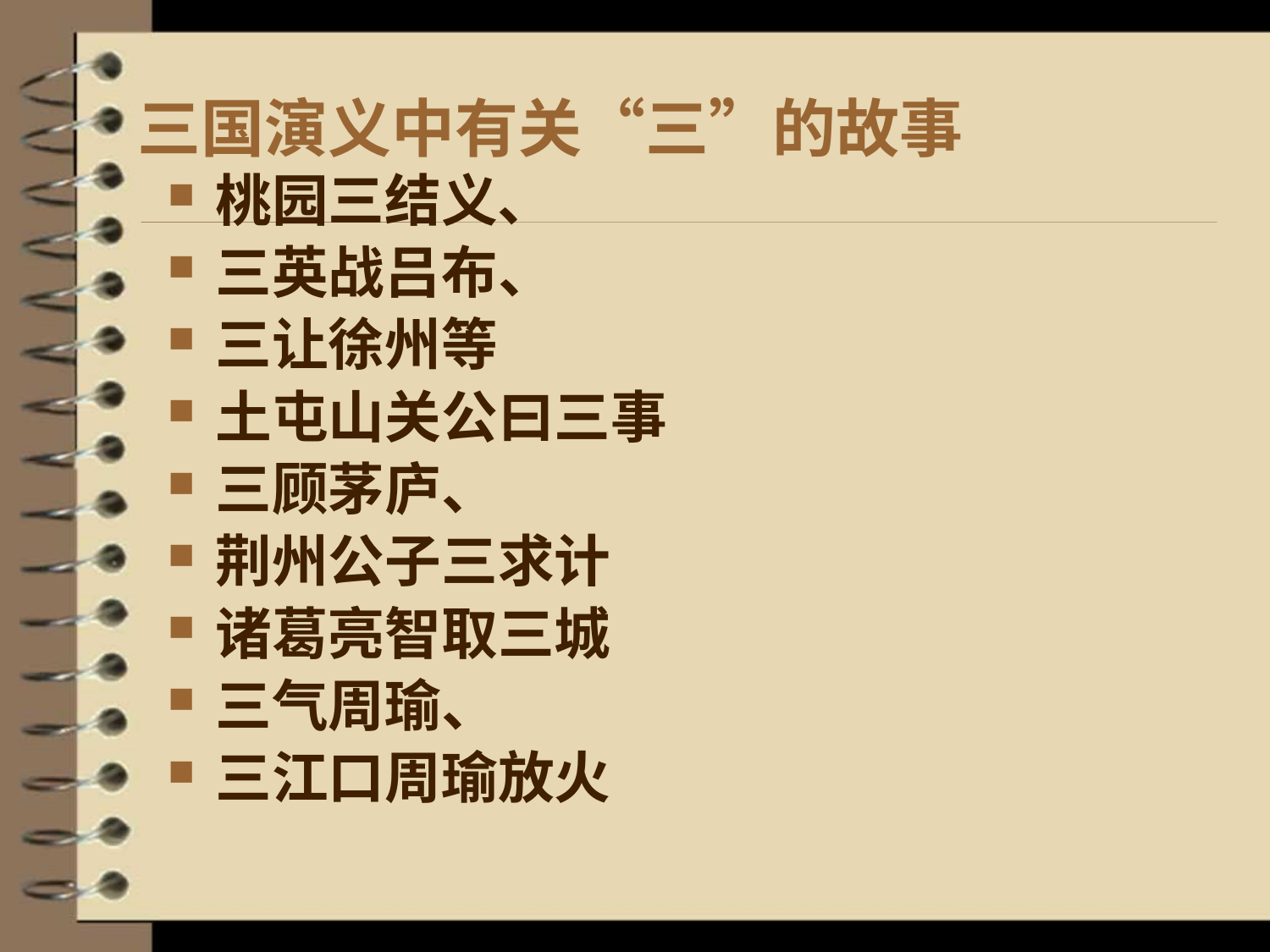

# 三国演义中有关“三”的故事
桃园三结义、
三英战吕布、
三让徐州等
土屯山关公曰三事
三顾茅庐、
荆州公子三求计
诸葛亮智取三城
三气周瑜、
三江口周瑜放火